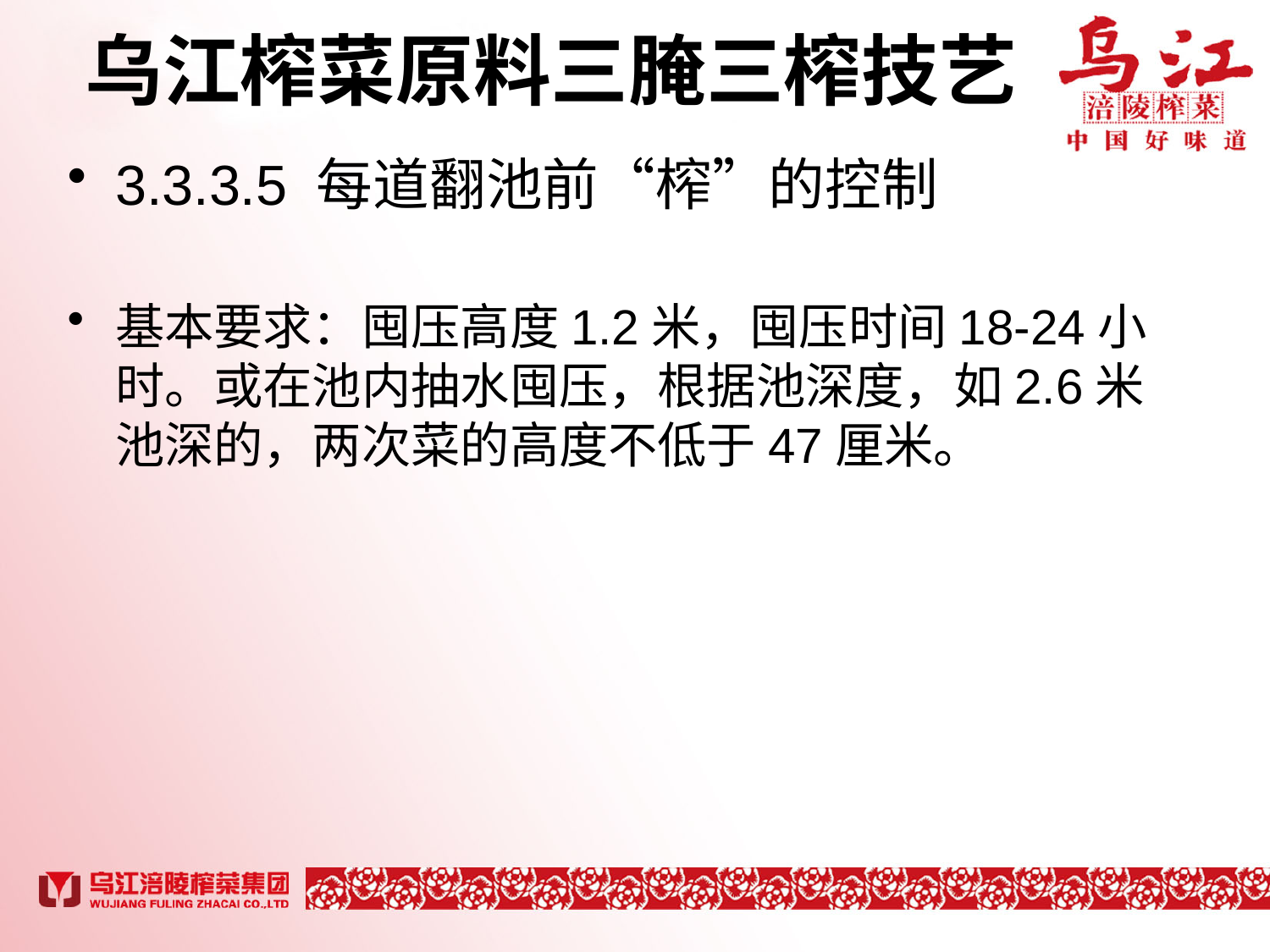

# 乌江榨菜原料三腌三榨技艺
3.3.3.5 每道翻池前“榨”的控制

基本要求：囤压高度1.2米，囤压时间18-24小时。或在池内抽水囤压，根据池深度，如2.6米池深的，两次菜的高度不低于47厘米。